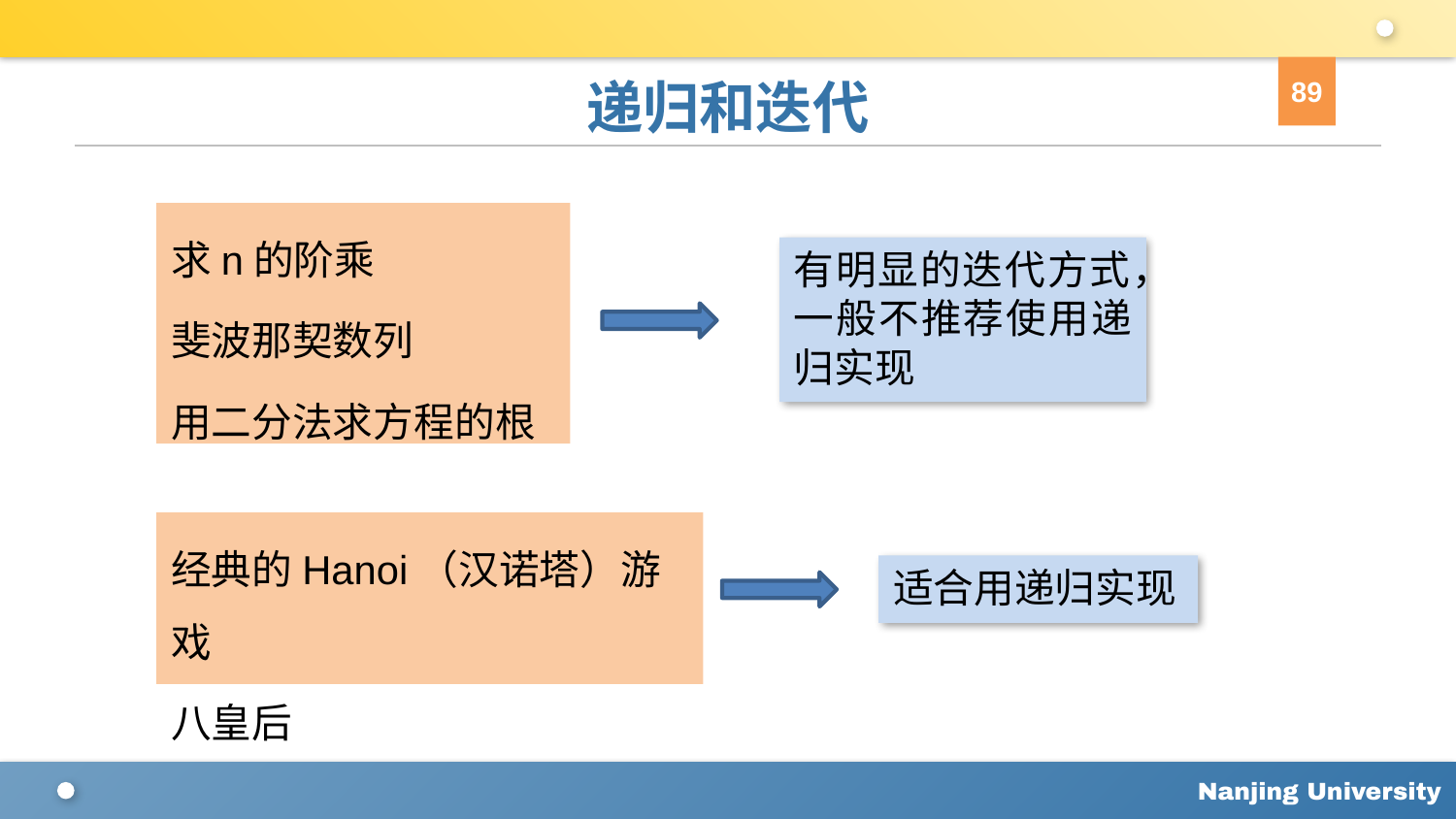

89
# 递归和迭代
求n的阶乘
斐波那契数列
用二分法求方程的根
有明显的迭代方式，一般不推荐使用递归实现

经典的Hanoi（汉诺塔）游戏
八皇后
适合用递归实现